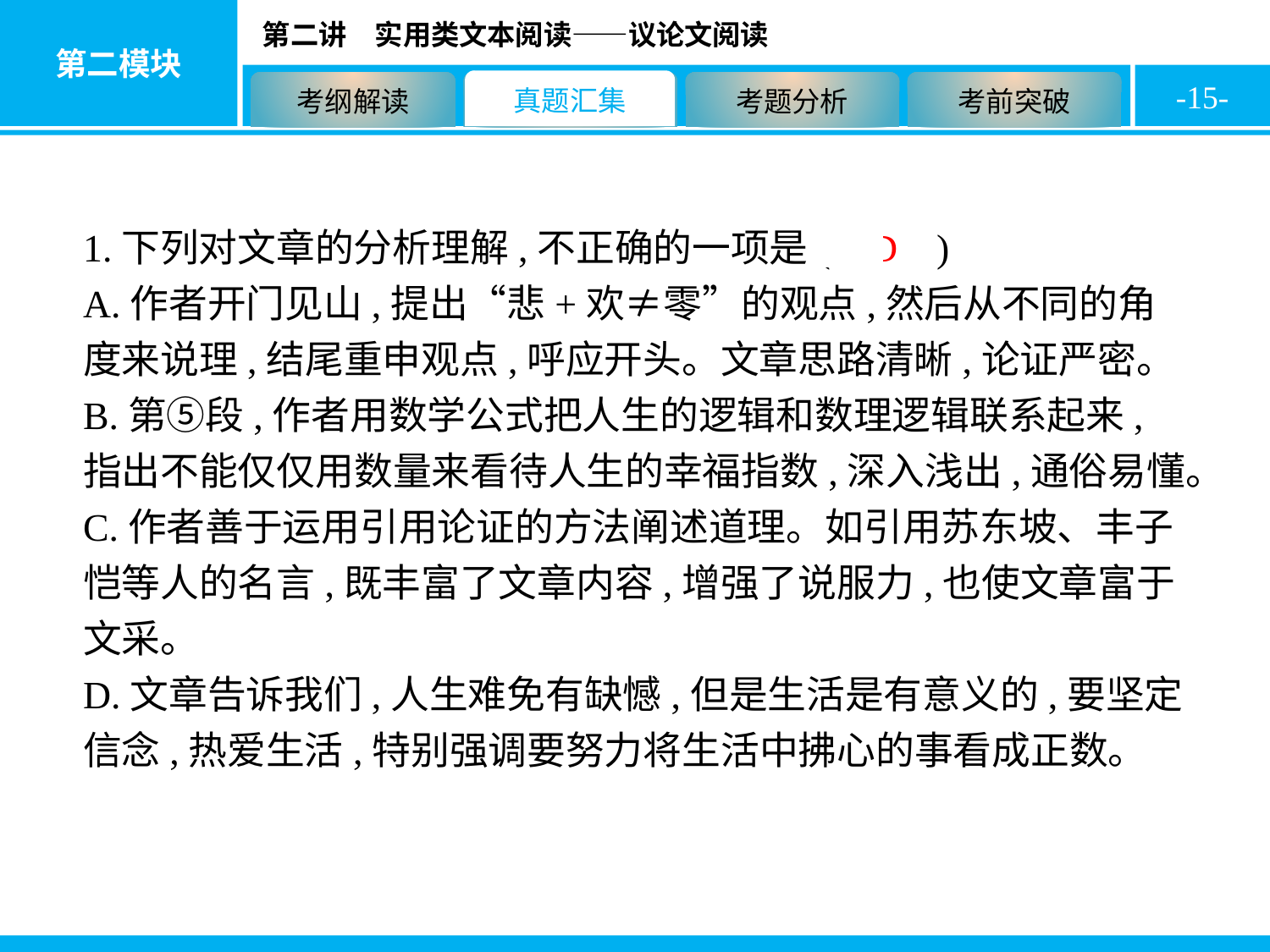

-15-
1.下列对文章的分析理解,不正确的一项是(    D    )
A.作者开门见山,提出“悲+欢≠零”的观点,然后从不同的角度来说理,结尾重申观点,呼应开头。文章思路清晰,论证严密。
B.第⑤段,作者用数学公式把人生的逻辑和数理逻辑联系起来,指出不能仅仅用数量来看待人生的幸福指数,深入浅出,通俗易懂。
C.作者善于运用引用论证的方法阐述道理。如引用苏东坡、丰子恺等人的名言,既丰富了文章内容,增强了说服力,也使文章富于文采。
D.文章告诉我们,人生难免有缺憾,但是生活是有意义的,要坚定信念,热爱生活,特别强调要努力将生活中拂心的事看成正数。